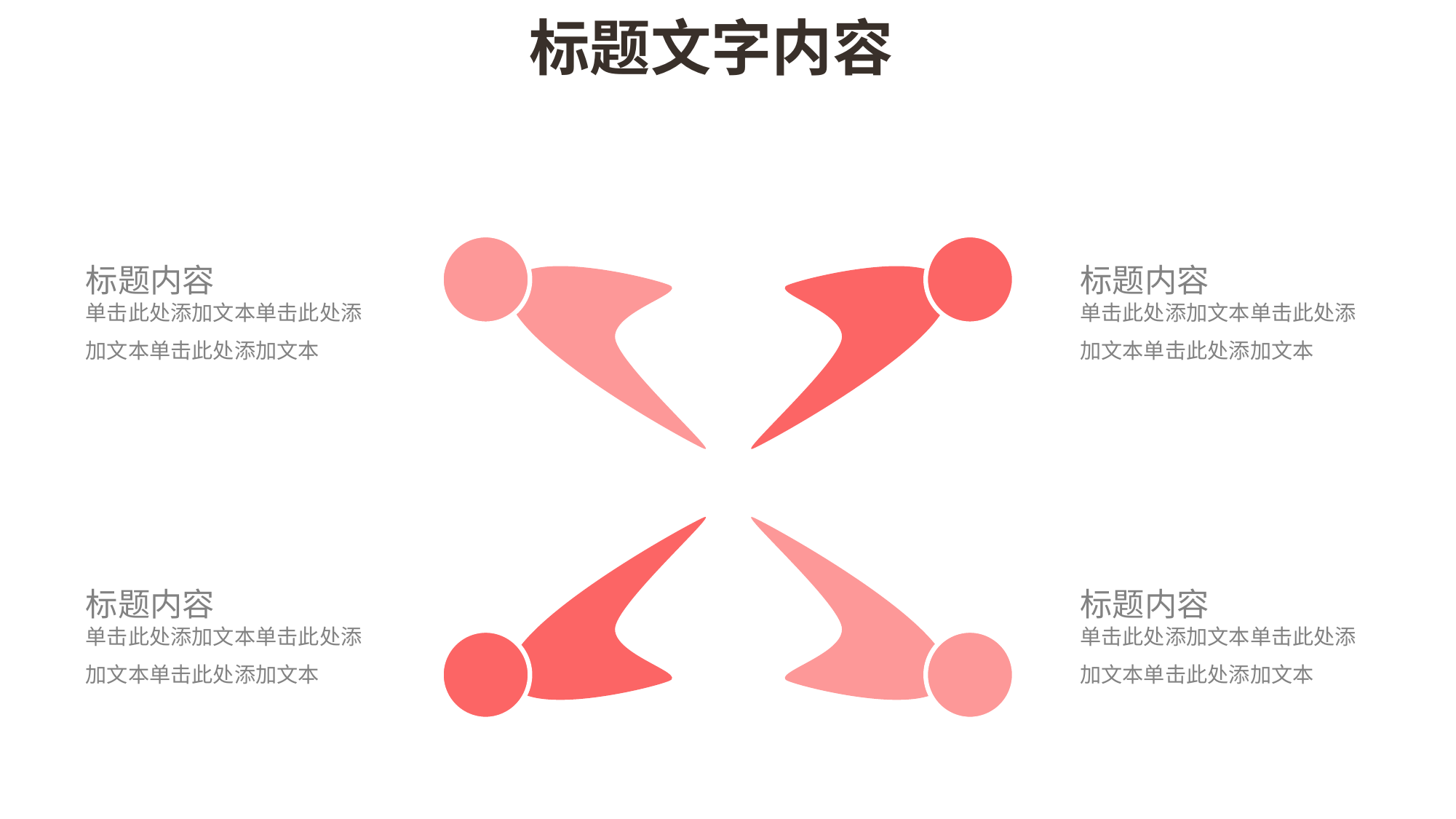

标题文字内容

标题内容
单击此处添加文本单击此处添加文本单击此处添加文本
标题内容
单击此处添加文本单击此处添加文本单击此处添加文本

标题内容
单击此处添加文本单击此处添加文本单击此处添加文本
标题内容
单击此处添加文本单击此处添加文本单击此处添加文本